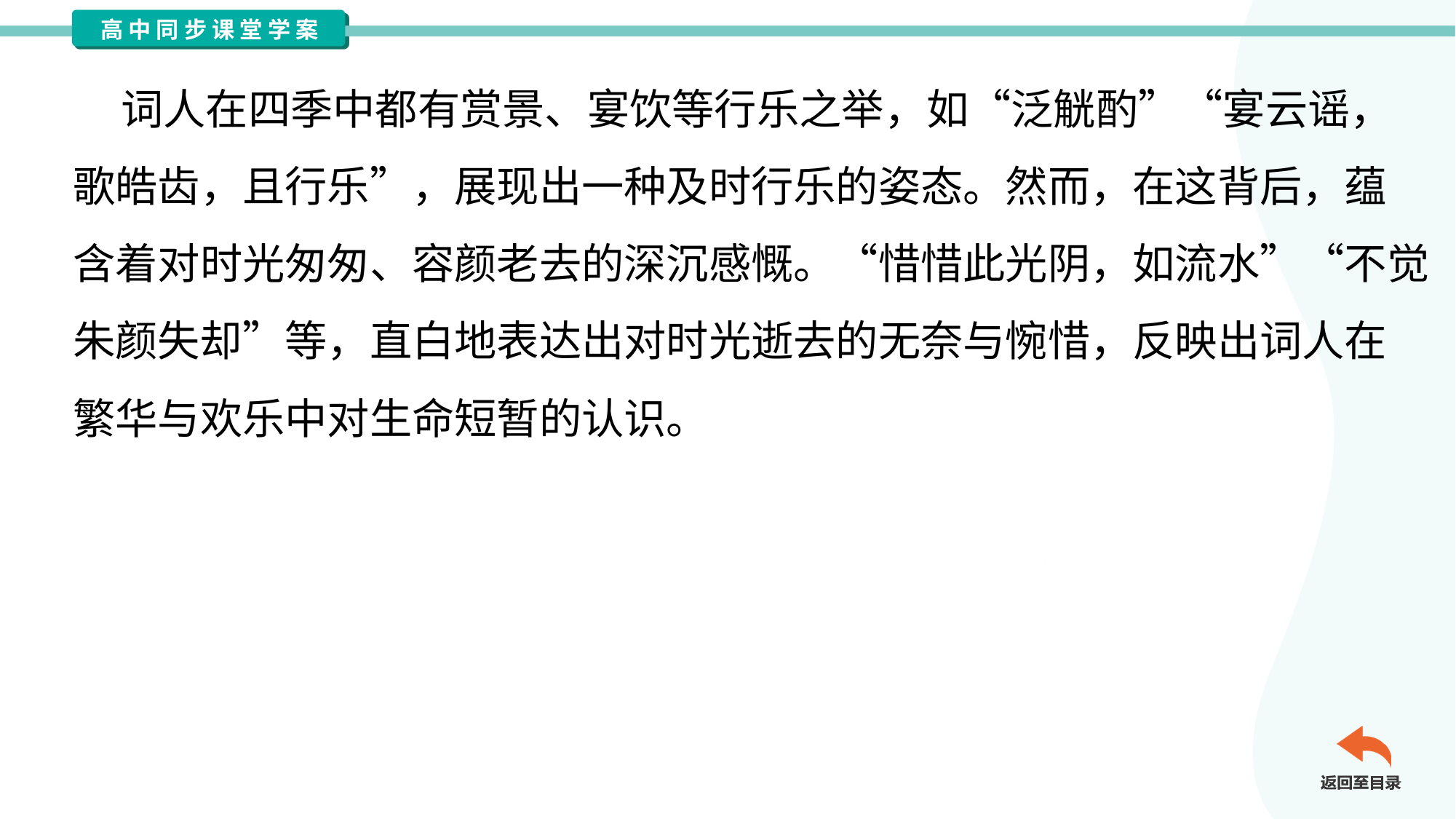

词人在四季中都有赏景、宴饮等行乐之举，如“泛觥酌”“宴云谣，
歌皓齿，且行乐”，展现出一种及时行乐的姿态。然而，在这背后，蕴
含着对时光匆匆、容颜老去的深沉感慨。“惜惜此光阴，如流水”“不觉
朱颜失却”等，直白地表达出对时光逝去的无奈与惋惜，反映出词人在
繁华与欢乐中对生命短暂的认识。